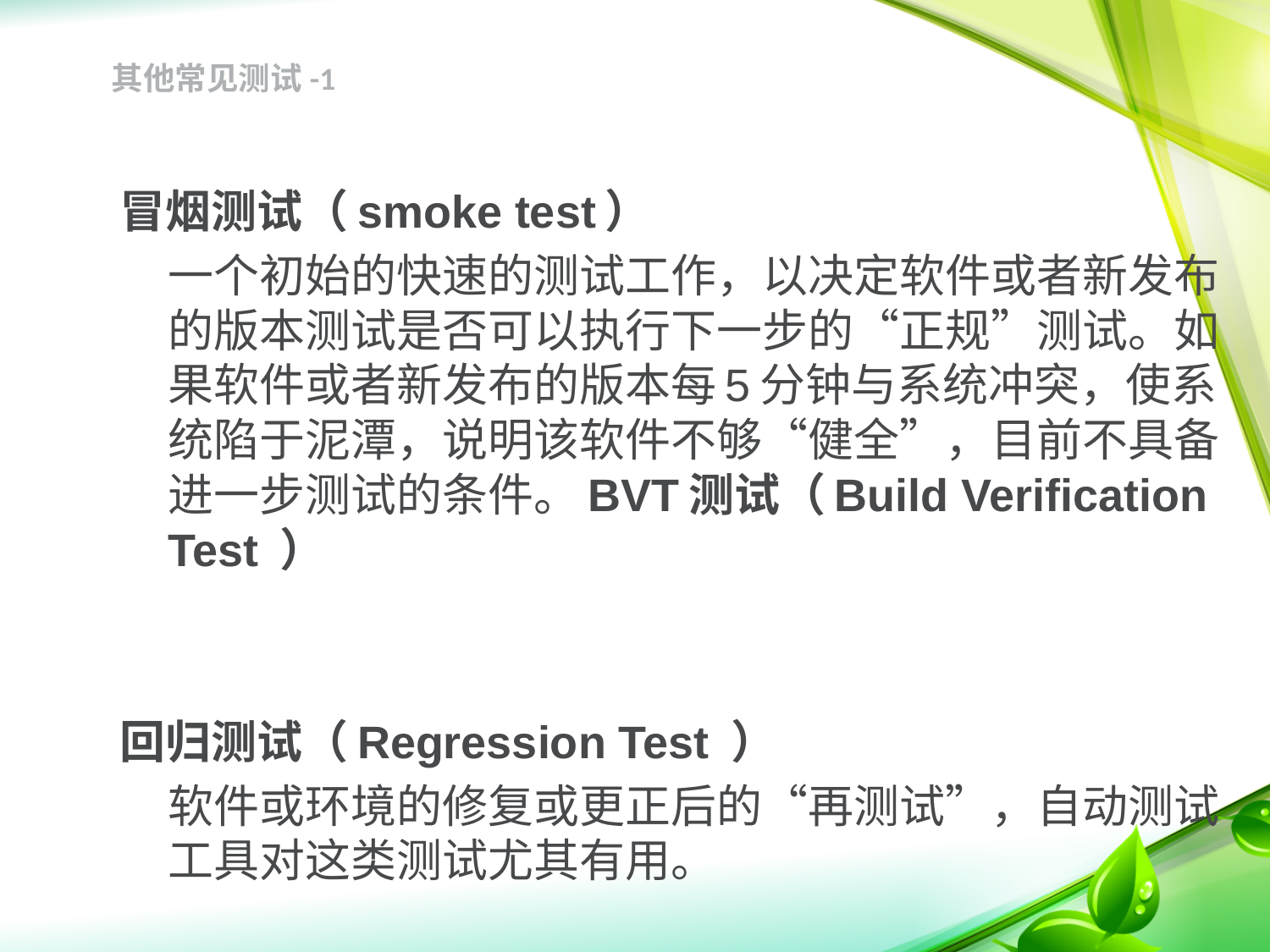

其他常见测试-1
冒烟测试（smoke test）
	一个初始的快速的测试工作，以决定软件或者新发布的版本测试是否可以执行下一步的“正规”测试。如果软件或者新发布的版本每5分钟与系统冲突，使系统陷于泥潭，说明该软件不够“健全”，目前不具备进一步测试的条件。BVT测试（Build Verification Test ）

回归测试（Regression Test ）
	软件或环境的修复或更正后的“再测试”，自动测试工具对这类测试尤其有用。